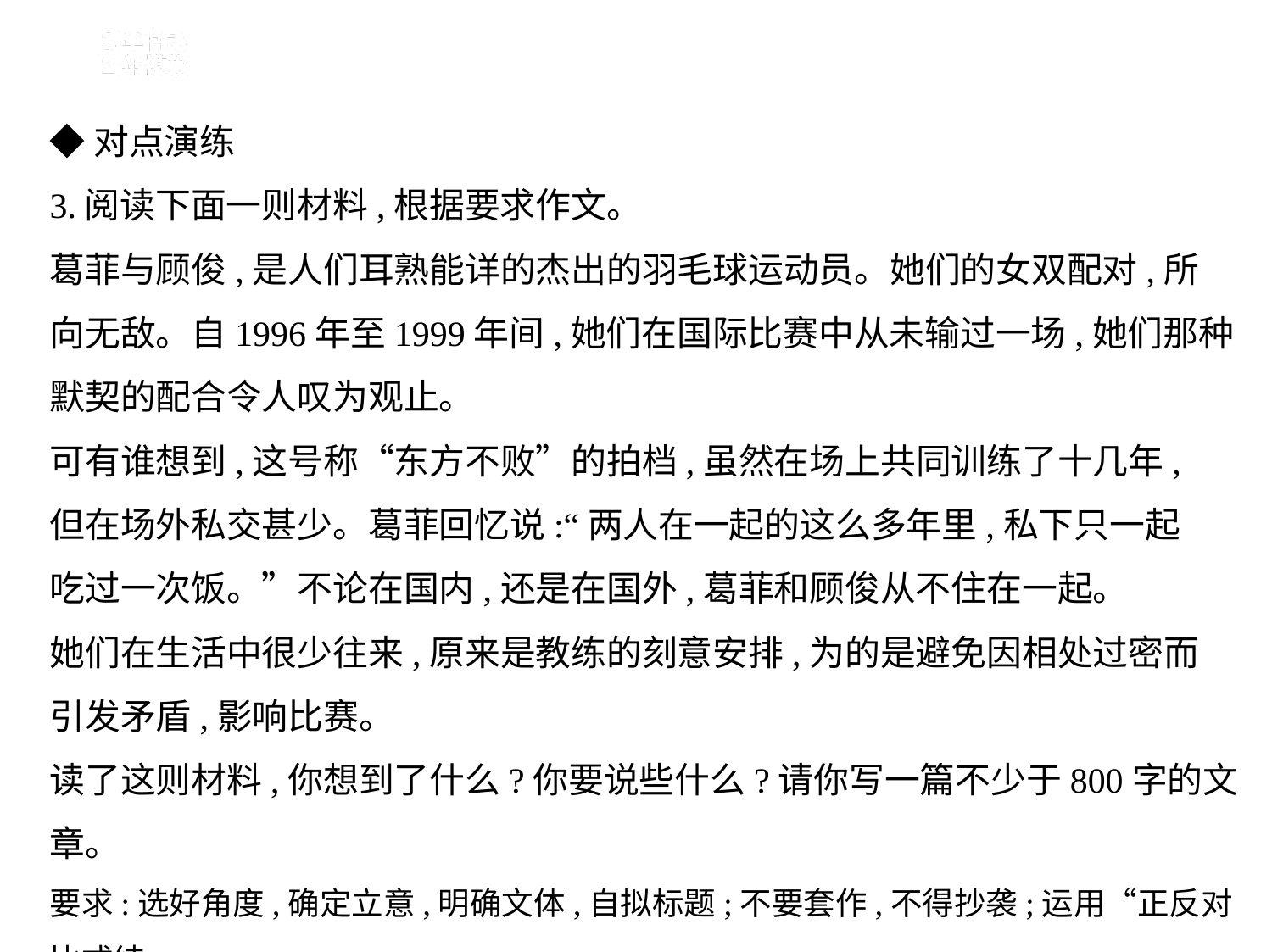

◆对点演练
3.阅读下面一则材料,根据要求作文。
葛菲与顾俊,是人们耳熟能详的杰出的羽毛球运动员。她们的女双配对,所
向无敌。自1996年至1999年间,她们在国际比赛中从未输过一场,她们那种
默契的配合令人叹为观止。
可有谁想到,这号称“东方不败”的拍档,虽然在场上共同训练了十几年,
但在场外私交甚少。葛菲回忆说:“两人在一起的这么多年里,私下只一起
吃过一次饭。”不论在国内,还是在国外,葛菲和顾俊从不住在一起。
她们在生活中很少往来,原来是教练的刻意安排,为的是避免因相处过密而
引发矛盾,影响比赛。
读了这则材料,你想到了什么?你要说些什么?请你写一篇不少于800字的文章。
要求:选好角度,确定立意,明确文体,自拟标题;不要套作,不得抄袭;运用“正反对比式结
构”。